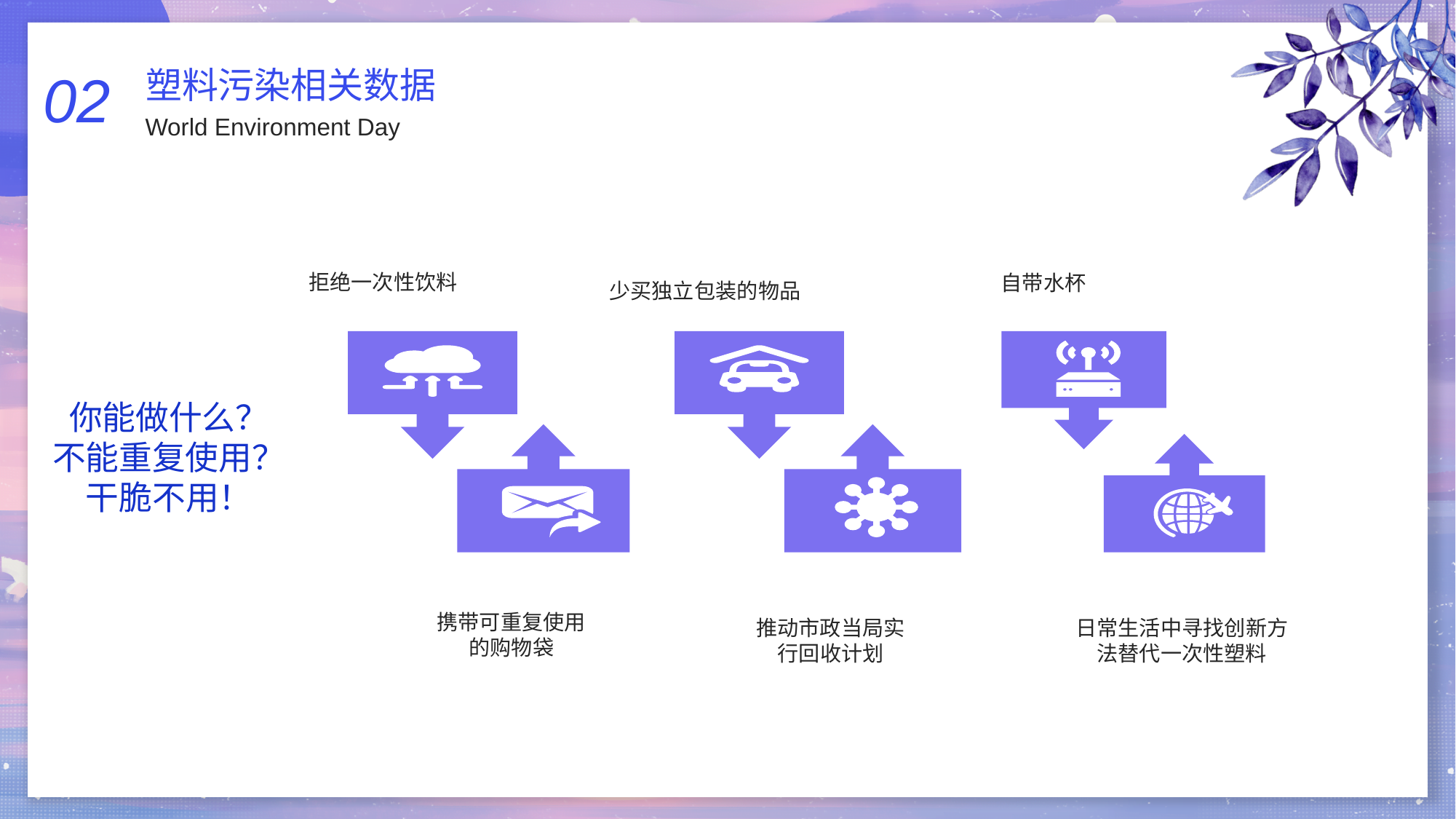

02
World Environment Day
塑料污染相关数据
拒绝一次性饮料
自带水杯
少买独立包装的物品

你能做什么？
不能重复使用？
干脆不用！
携带可重复使用的购物袋
推动市政当局实行回收计划
日常生活中寻找创新方法替代一次性塑料